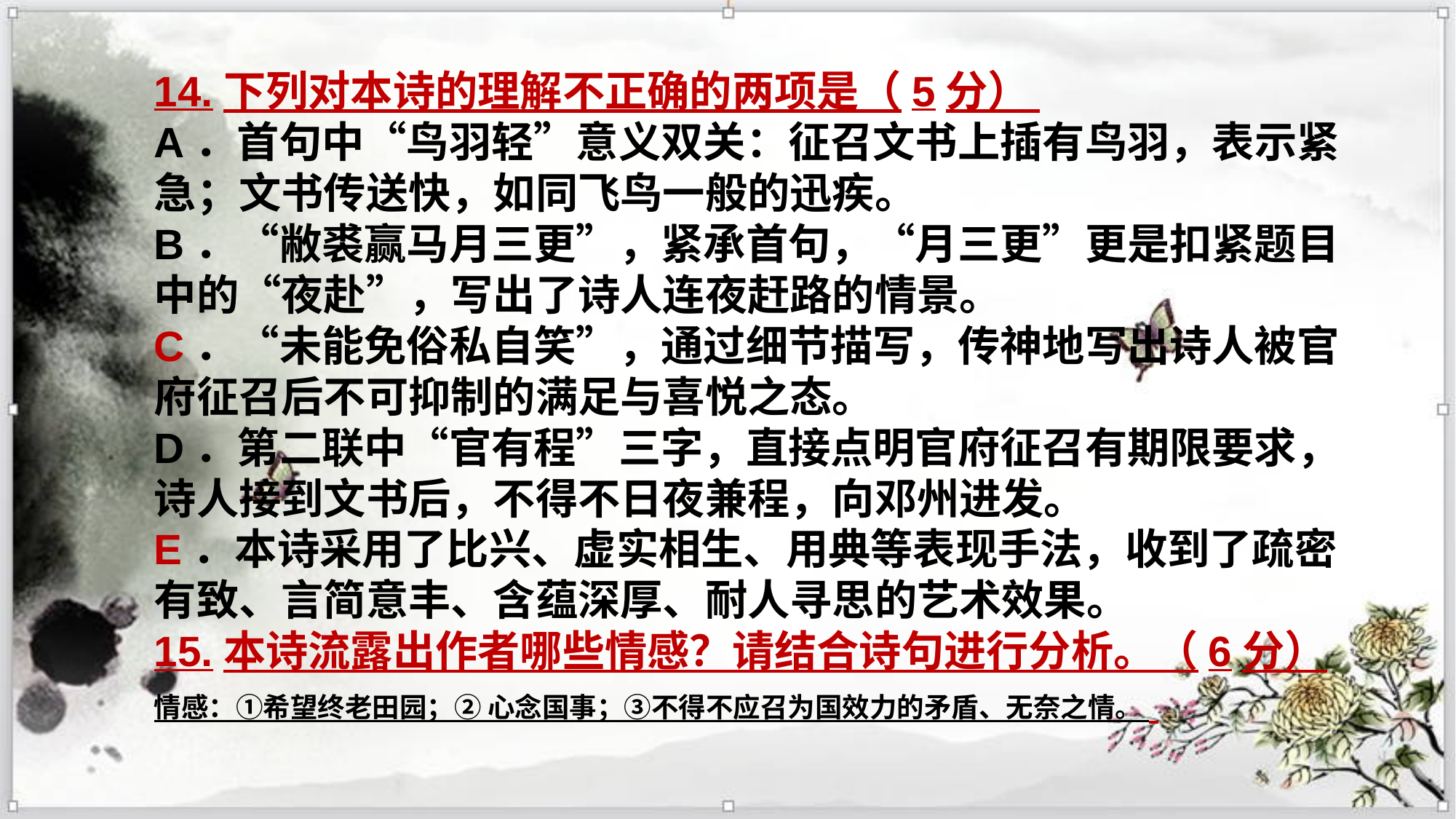

14.下列对本诗的理解不正确的两项是（5分）
A．首句中“鸟羽轻”意义双关：征召文书上插有鸟羽，表示紧急；文书传送快，如同飞鸟一般的迅疾。
B．“敝裘赢马月三更”，紧承首句，“月三更”更是扣紧题目中的“夜赴”，写出了诗人连夜赶路的情景。
C．“未能免俗私自笑”，通过细节描写，传神地写出诗人被官府征召后不可抑制的满足与喜悦之态。
D．第二联中“官有程”三字，直接点明官府征召有期限要求，诗人接到文书后，不得不日夜兼程，向邓州进发。
E．本诗采用了比兴、虚实相生、用典等表现手法，收到了疏密有致、言简意丰、含蕴深厚、耐人寻思的艺术效果。
15.本诗流露出作者哪些情感？请结合诗句进行分析。（6分）
情感：①希望终老田园；② 心念国事；③不得不应召为国效力的矛盾、无奈之情。